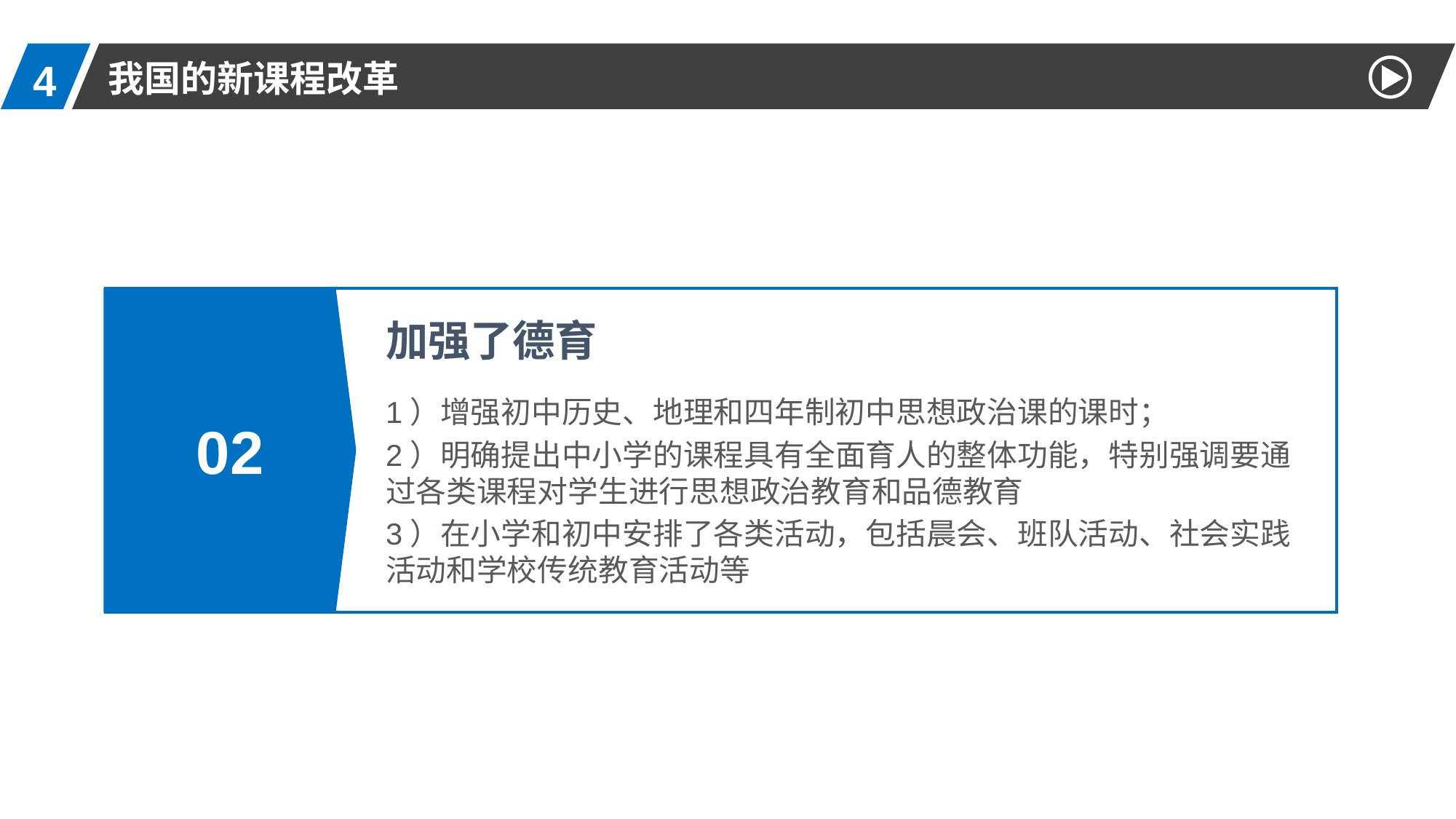

02

4
我国的新课程改革

加强了德育
1）增强初中历史、地理和四年制初中思想政治课的课时；
2）明确提出中小学的课程具有全面育人的整体功能，特别强调要通过各类课程对学生进行思想政治教育和品德教育
3）在小学和初中安排了各类活动，包括晨会、班队活动、社会实践活动和学校传统教育活动等